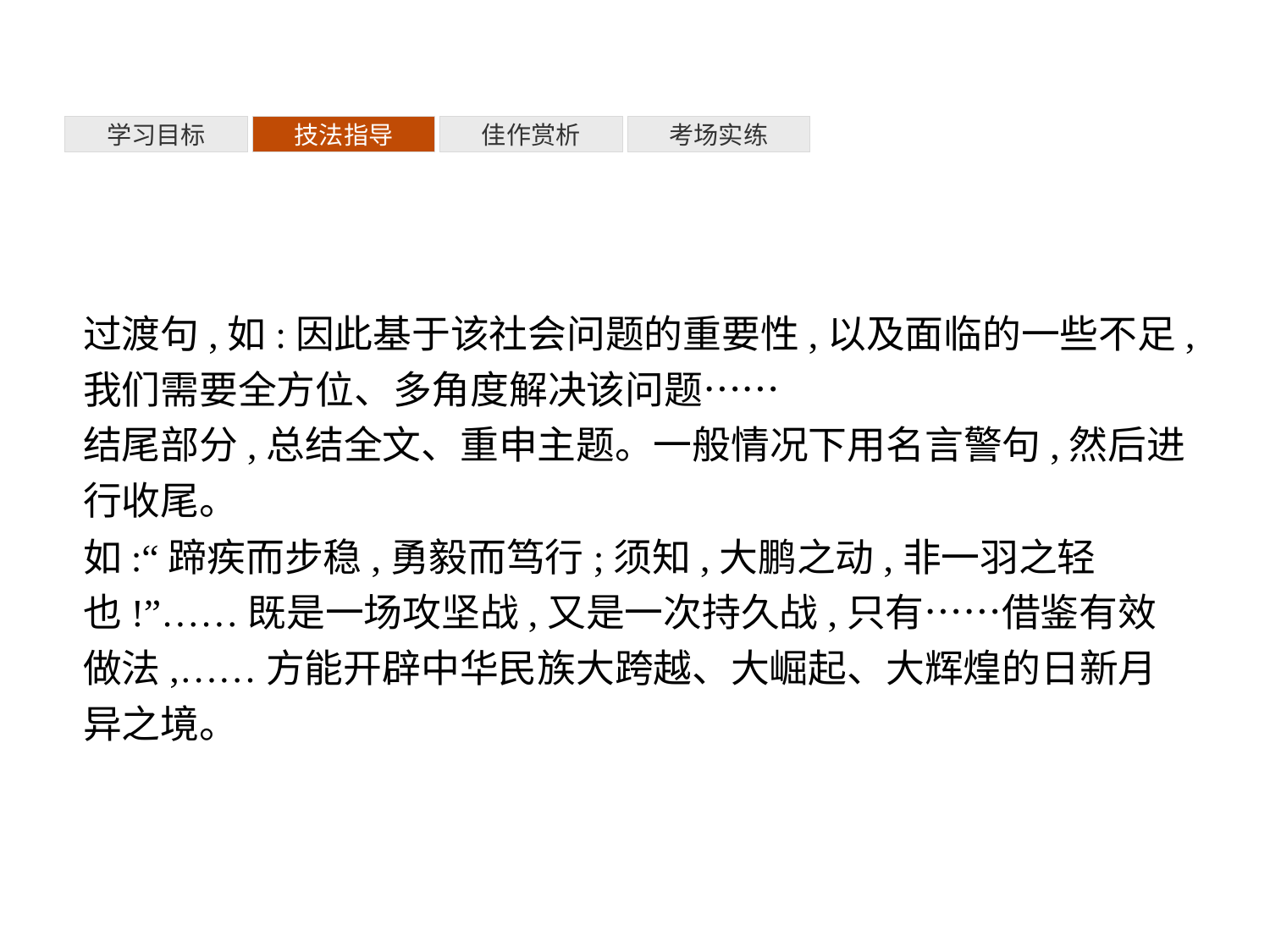

考场实练
学习目标
技法指导
佳作赏析
过渡句,如:因此基于该社会问题的重要性,以及面临的一些不足,我们需要全方位、多角度解决该问题……
结尾部分,总结全文、重申主题。一般情况下用名言警句,然后进行收尾。
如:“蹄疾而步稳,勇毅而笃行;须知,大鹏之动,非一羽之轻也!”……既是一场攻坚战,又是一次持久战,只有……借鉴有效做法,……方能开辟中华民族大跨越、大崛起、大辉煌的日新月异之境。